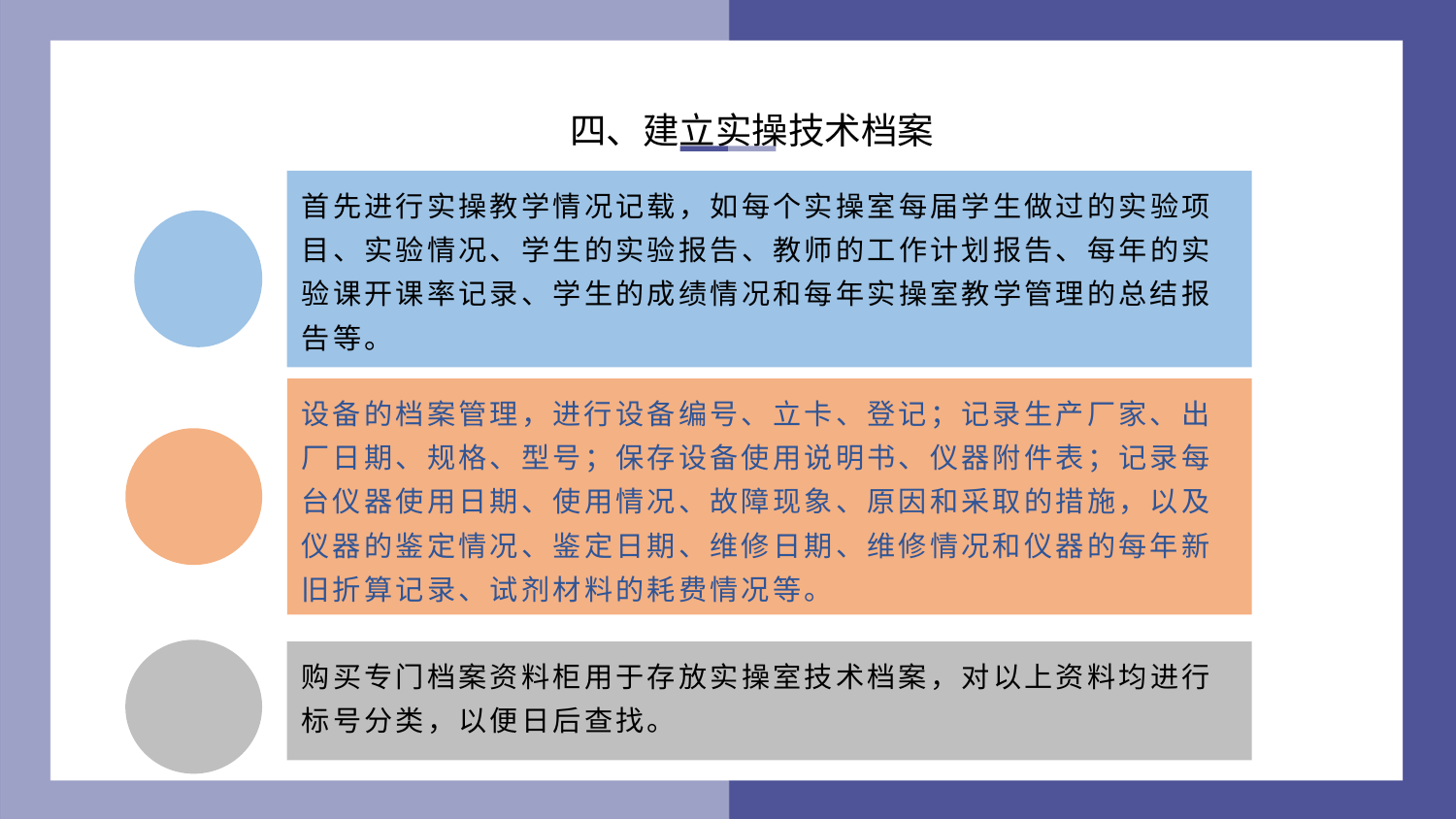

四、建立实操技术档案

首先进行实操教学情况记载，如每个实操室每届学生做过的实验项目、实验情况、学生的实验报告、教师的工作计划报告、每年的实验课开课率记录、学生的成绩情况和每年实操室教学管理的总结报告等。

购买专门档案资料柜用于存放实操室技术档案，对以上资料均进行标号分类，以便日后查找。
设备的档案管理，进行设备编号、立卡、登记；记录生产厂家、出厂日期、规格、型号；保存设备使用说明书、仪器附件表；记录每台仪器使用日期、使用情况、故障现象、原因和采取的措施，以及仪器的鉴定情况、鉴定日期、维修日期、维修情况和仪器的每年新旧折算记录、试剂材料的耗费情况等。